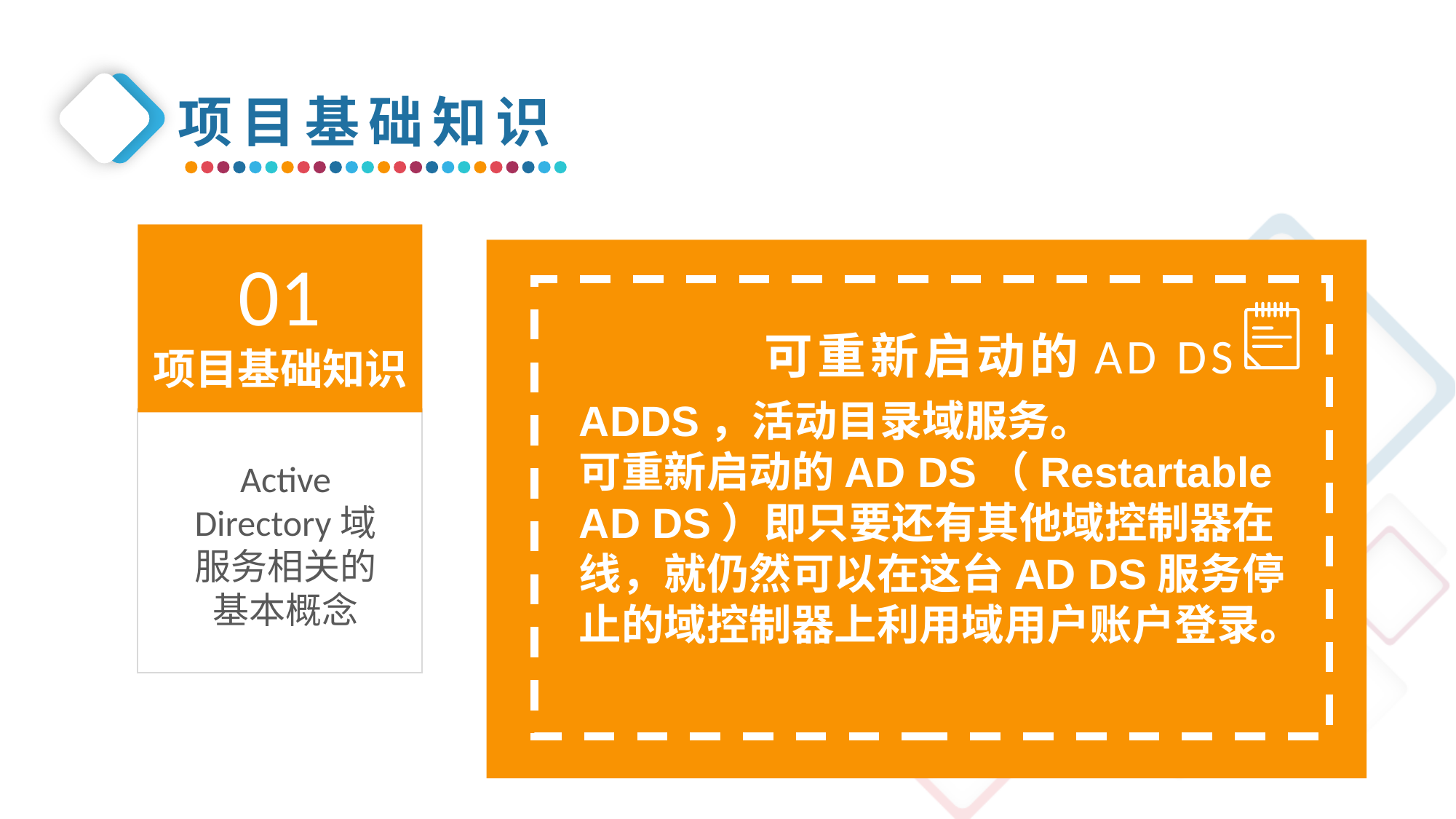

项目基础知识

01
项目基础知识

可重新启动的AD DS

ADDS，活动目录域服务。
可重新启动的AD DS（Restartable AD DS）即只要还有其他域控制器在线，就仍然可以在这台AD DS服务停止的域控制器上利用域用户账户登录。

Active Directory域服务相关的基本概念